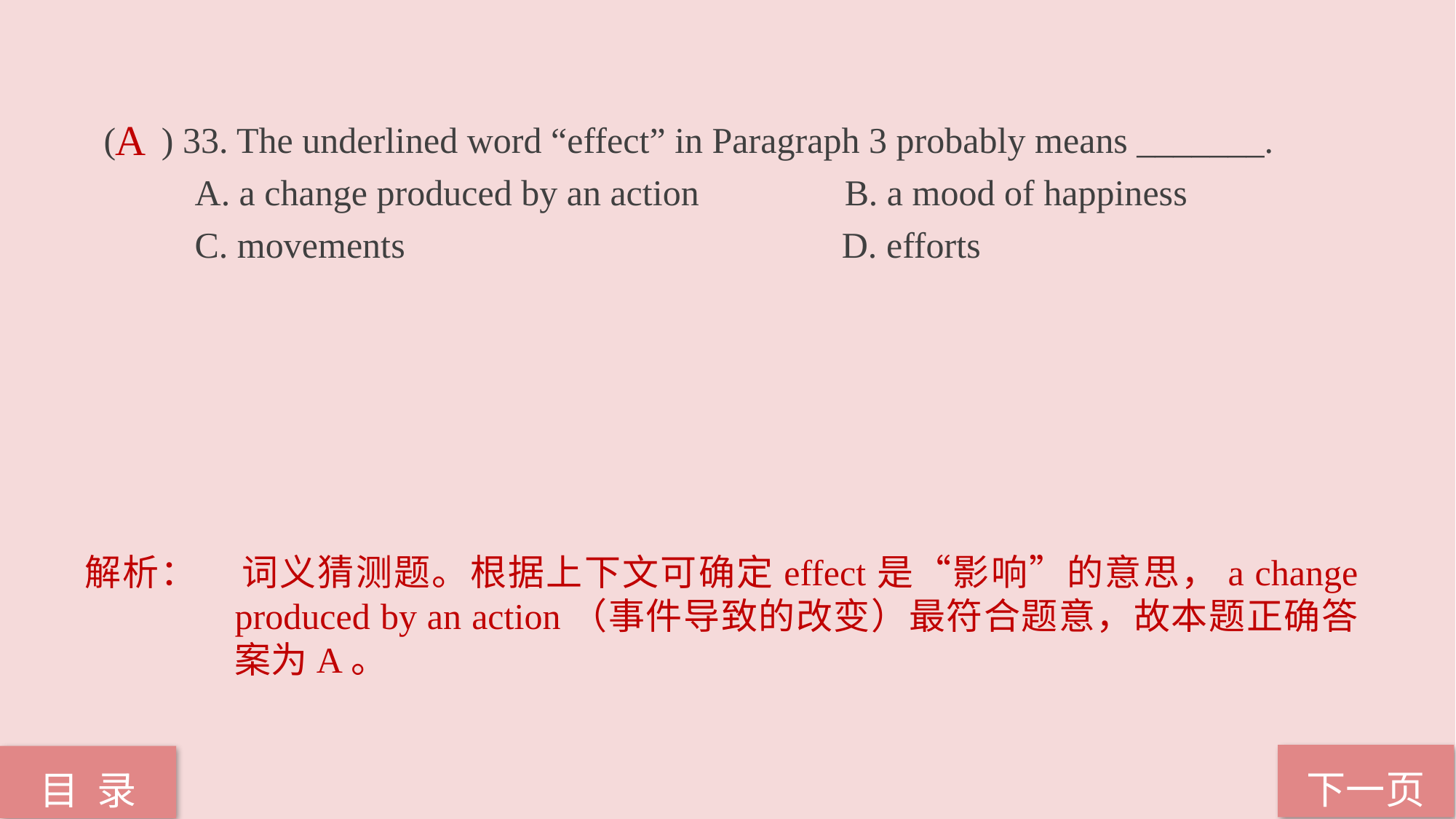

(     ) 33. The underlined word “effect” in Paragraph 3 probably means _______.
          A. a change produced by an action                B. a mood of happiness
          C. movements                                                D. efforts
A
解析：	词义猜测题。根据上下文可确定effect是“影响”的意思，a change produced by an action（事件导致的改变）最符合题意，故本题正确答案为A。